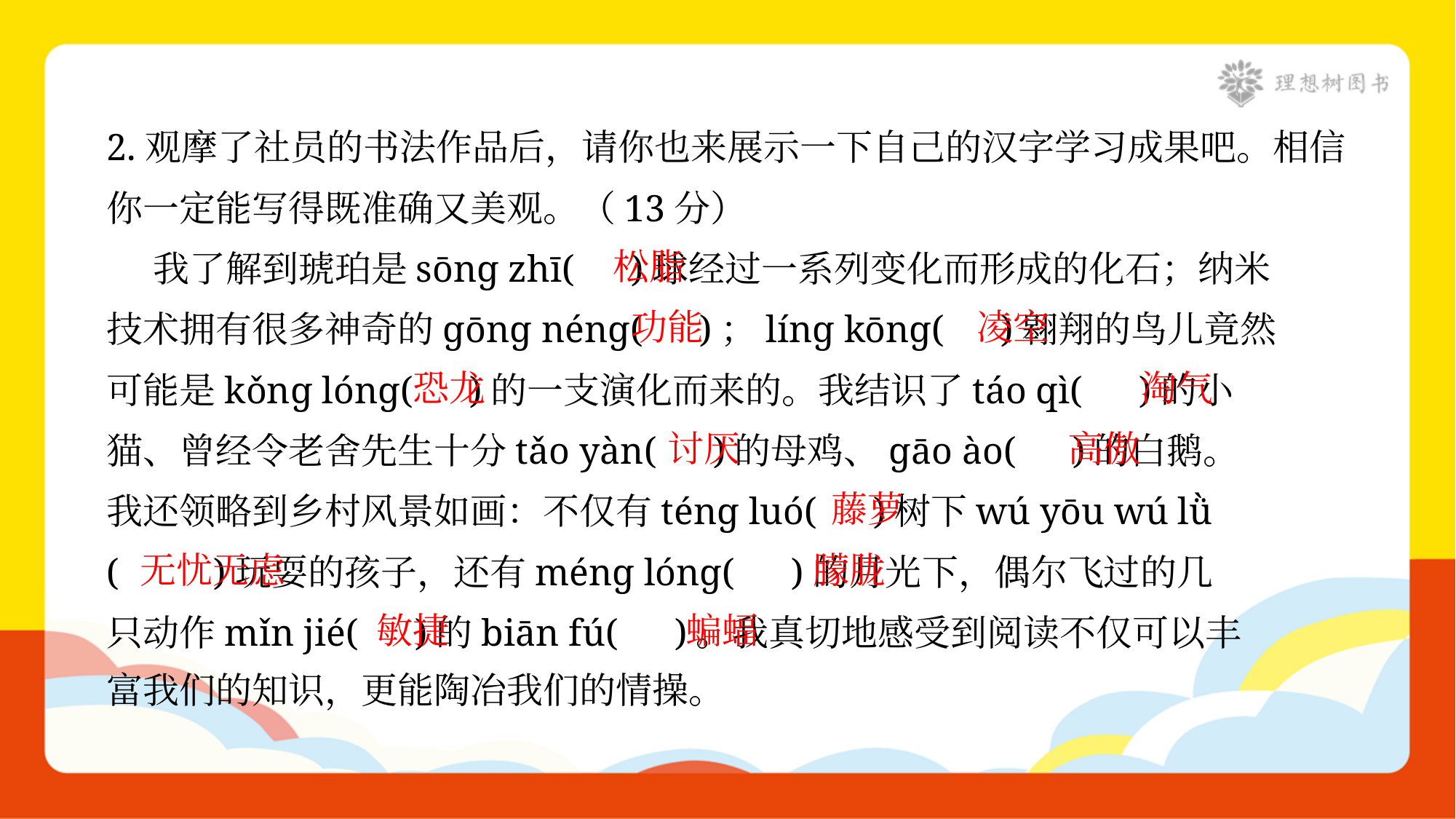

2.观摩了社员的书法作品后，请你也来展示一下自己的汉字学习成果吧。相信
你一定能写得既准确又美观。（13分）
    我了解到琥珀是sōnɡ zhī(      )球经过一系列变化而形成的化石；纳米
技术拥有很多神奇的ɡōnɡ nénɡ(      )；línɡ kōnɡ(      )翱翔的鸟儿竟然
可能是kǒnɡ lónɡ(      )的一支演化而来的。我结识了táo qì(      )的小
猫、曾经令老舍先生十分tǎo yàn(      )的母鸡、ɡāo ào(      )的白鹅。
我还领略到乡村风景如画：不仅有ténɡ luó(      )树下wú yōu wú lǜ
(          )玩耍的孩子，还有ménɡ lónɡ(      )的月光下，偶尔飞过的几
只动作mǐn jié(      )的biān fú(      )。我真切地感受到阅读不仅可以丰
富我们的知识，更能陶冶我们的情操。
松脂
功能
凌空
恐龙
淘气
讨厌
高傲
藤萝
无忧无虑
朦胧
敏捷
蝙蝠